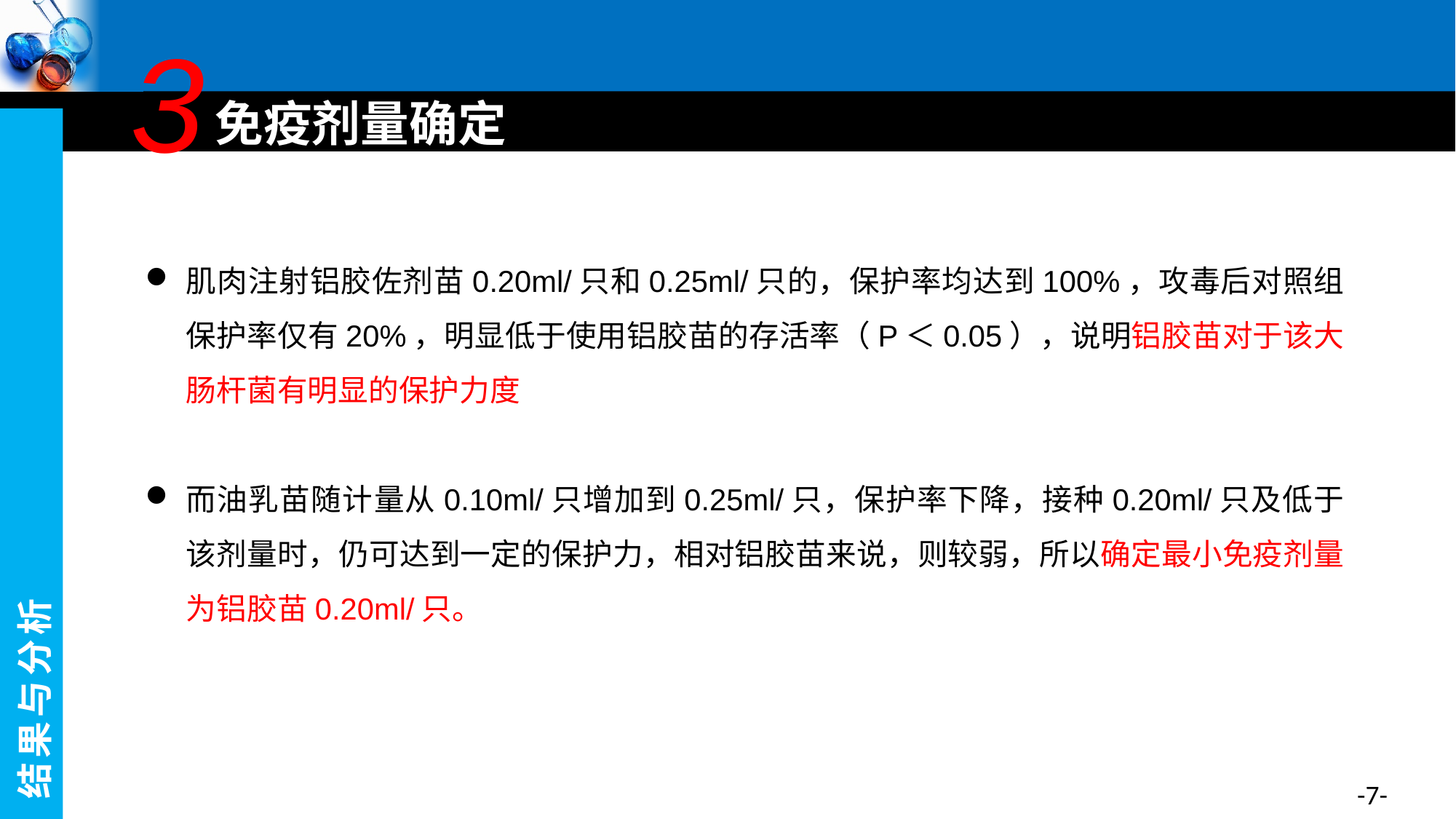

3
免疫剂量确定
肌肉注射铝胶佐剂苗0.20ml/只和0.25ml/只的，保护率均达到100%，攻毒后对照组保护率仅有20%，明显低于使用铝胶苗的存活率（P＜0.05），说明铝胶苗对于该大肠杆菌有明显的保护力度

而油乳苗随计量从0.10ml/只增加到0.25ml/只，保护率下降，接种0.20ml/只及低于该剂量时，仍可达到一定的保护力，相对铝胶苗来说，则较弱，所以确定最小免疫剂量为铝胶苗0.20ml/只。